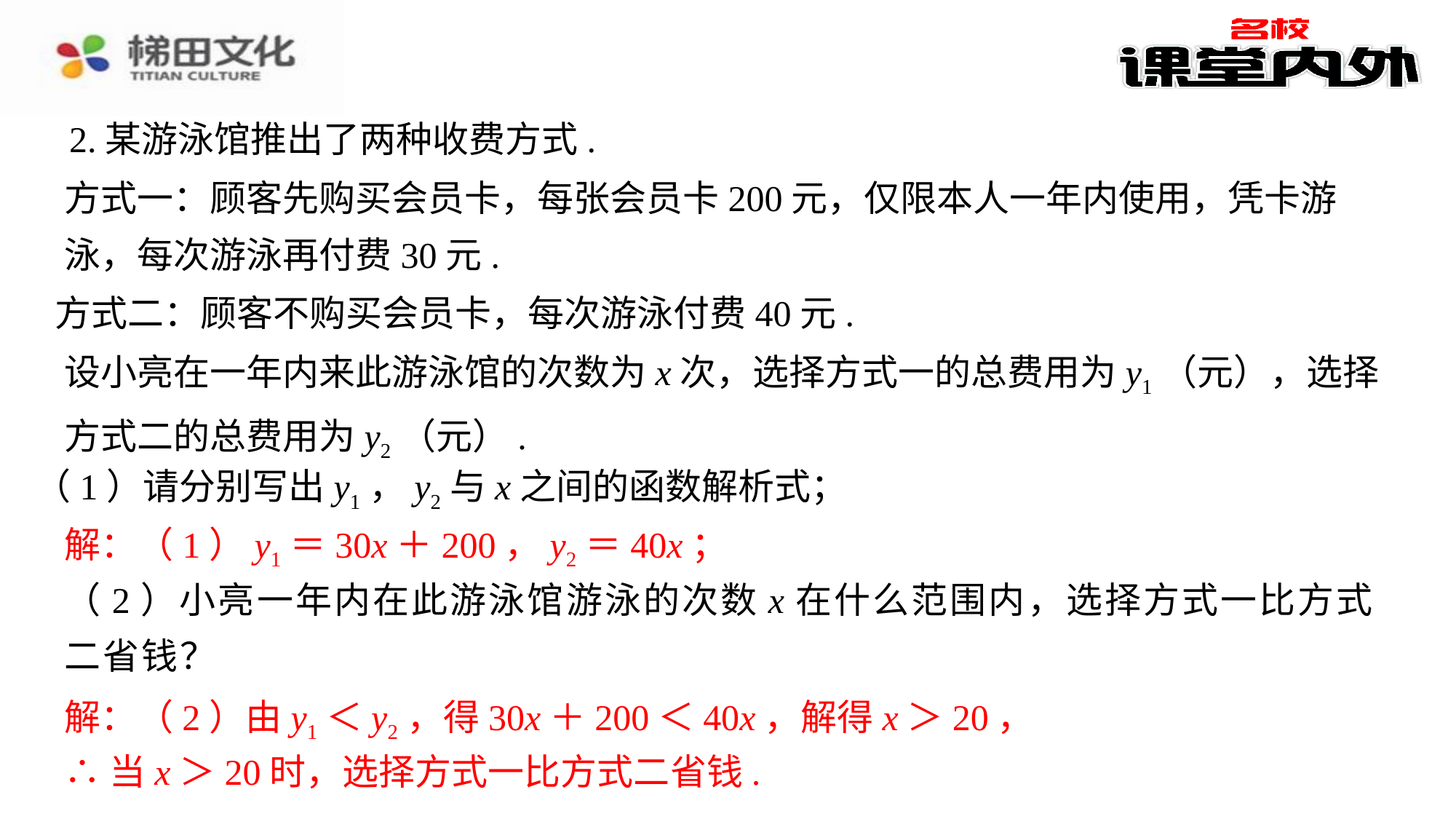

2.某游泳馆推出了两种收费方式.
方式一：顾客先购买会员卡，每张会员卡200元，仅限本人一年内使用，凭卡游泳，每次游泳再付费30元.
方式二：顾客不购买会员卡，每次游泳付费40元.
设小亮在一年内来此游泳馆的次数为x次，选择方式一的总费用为y1（元），选择方式二的总费用为y2（元）.
（1）请分别写出y1，y2与x之间的函数解析式；
解：（1）y1＝30x＋200，y2＝40x；
解：（1）y1＝30x＋200，y2＝40x；⁠
（2）小亮一年内在此游泳馆游泳的次数x在什么范围内，选择方式一比方式二省钱？
解：（2）由y1＜y2，得30x＋200＜40x，解得x＞20，
解：（2）由y1＜y2，得30x＋200＜40x，解得x＞20，⁠
∴当x＞20时，选择方式一比方式二省钱.⁠
∴当x＞20时，选择方式一比方式二省钱.